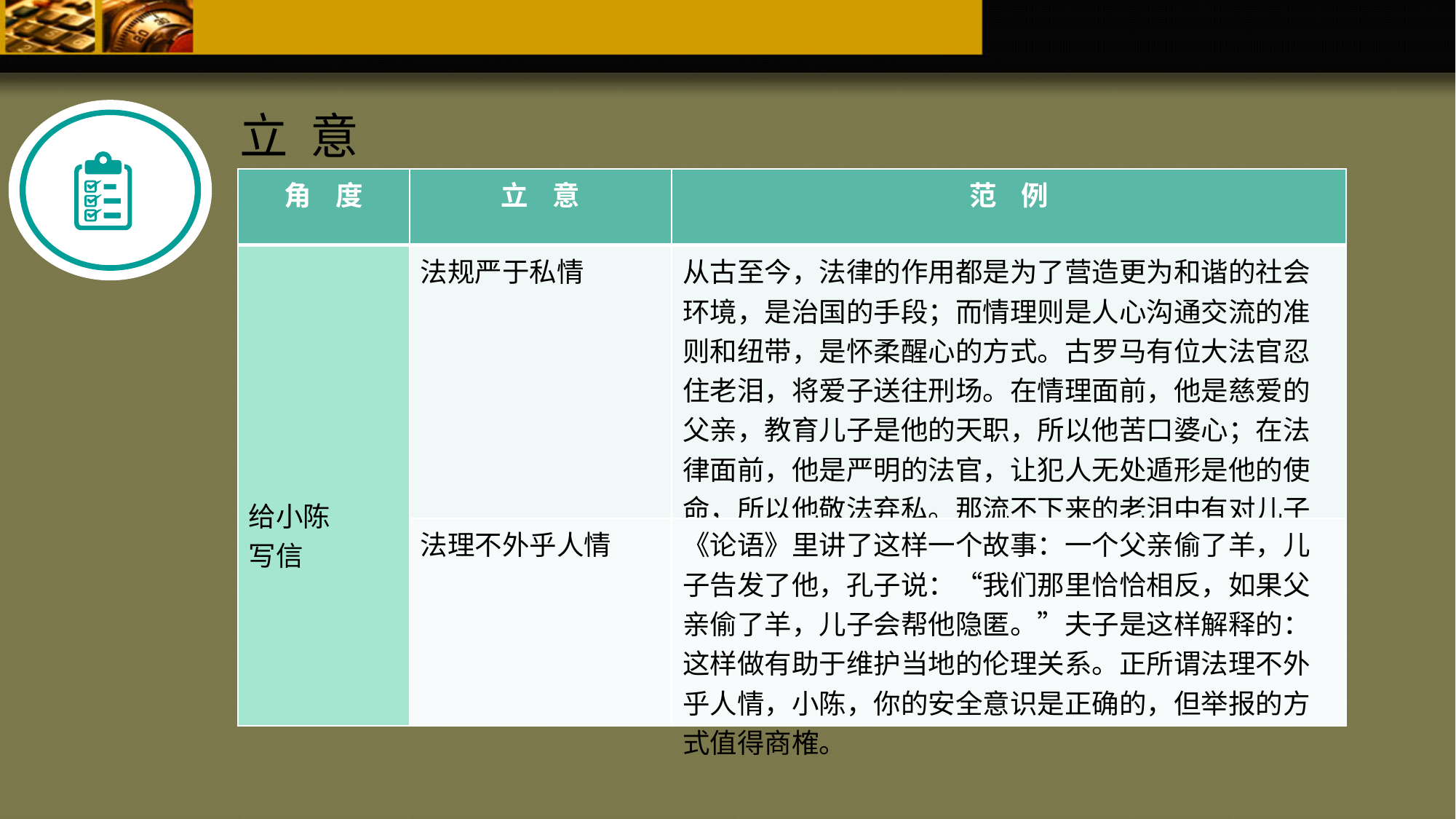

立  意

| 角 度 | 立 意 | 范 例 |
| --- | --- | --- |
| 给小陈 写信 | 法规严于私情 | 从古至今，法律的作用都是为了营造更为和谐的社会环境，是治国的手段；而情理则是人心沟通交流的准则和纽带，是怀柔醒心的方式。古罗马有位大法官忍住老泪，将爱子送往刑场。在情理面前，他是慈爱的父亲，教育儿子是他的天职，所以他苦口婆心；在法律面前，他是严明的法官，让犯人无处遁形是他的使命，所以他敬法弃私。那流不下来的老泪中有对儿子屡教不改的遗憾，也有法严于私的坚毅。 |
|  | 法理不外乎人情 | 《论语》里讲了这样一个故事：一个父亲偷了羊，儿子告发了他，孔子说：“我们那里恰恰相反，如果父亲偷了羊，儿子会帮他隐匿。”夫子是这样解释的：这样做有助于维护当地的伦理关系。正所谓法理不外乎人情，小陈，你的安全意识是正确的，但举报的方式值得商榷。 |